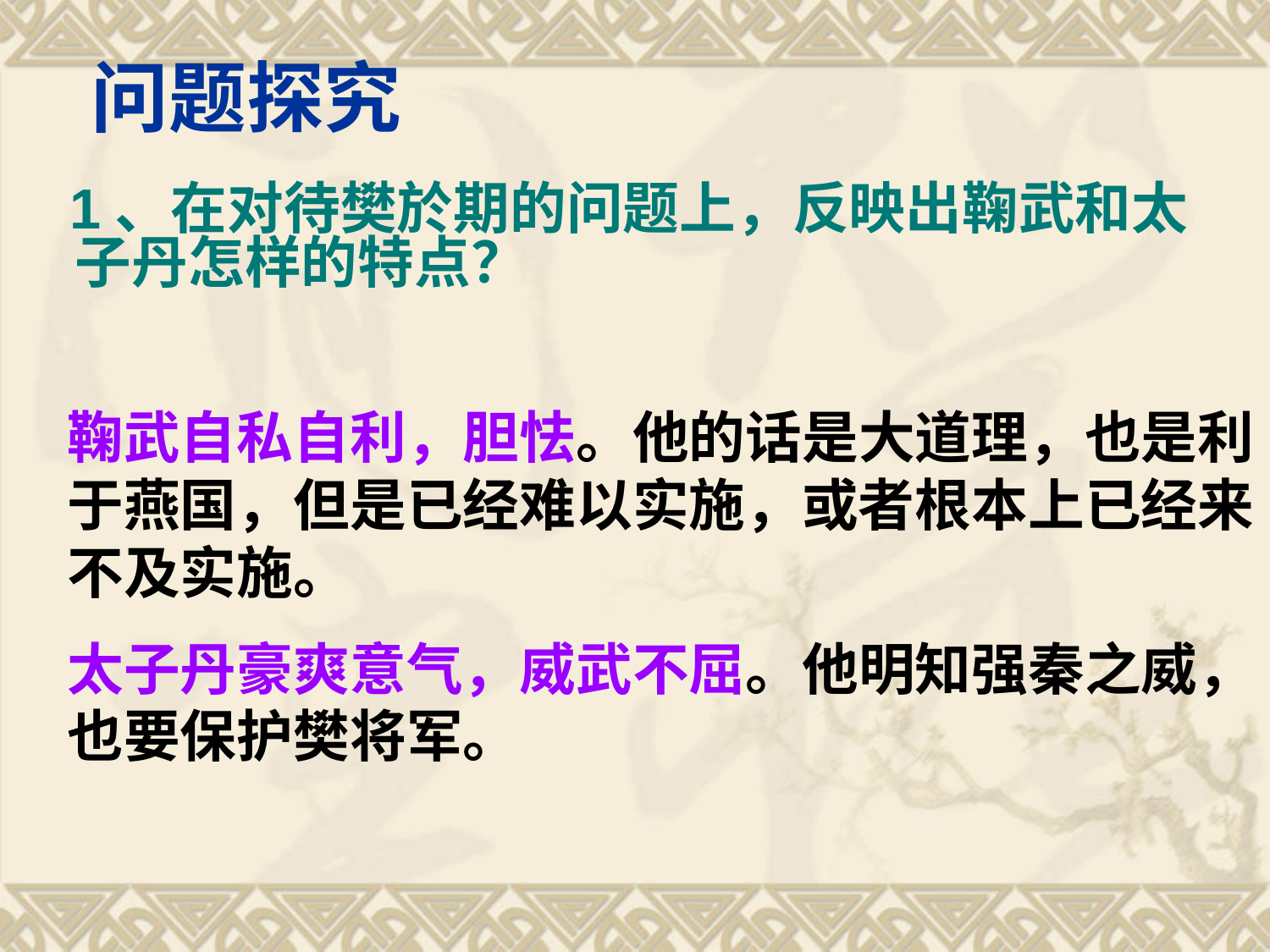

# 问题探究
      1、在对待樊於期的问题上，反映出鞠武和太子丹怎样的特点？
鞠武自私自利，胆怯。他的话是大道理，也是利于燕国，但是已经难以实施，或者根本上已经来不及实施。
太子丹豪爽意气，威武不屈。他明知强秦之威，也要保护樊将军。